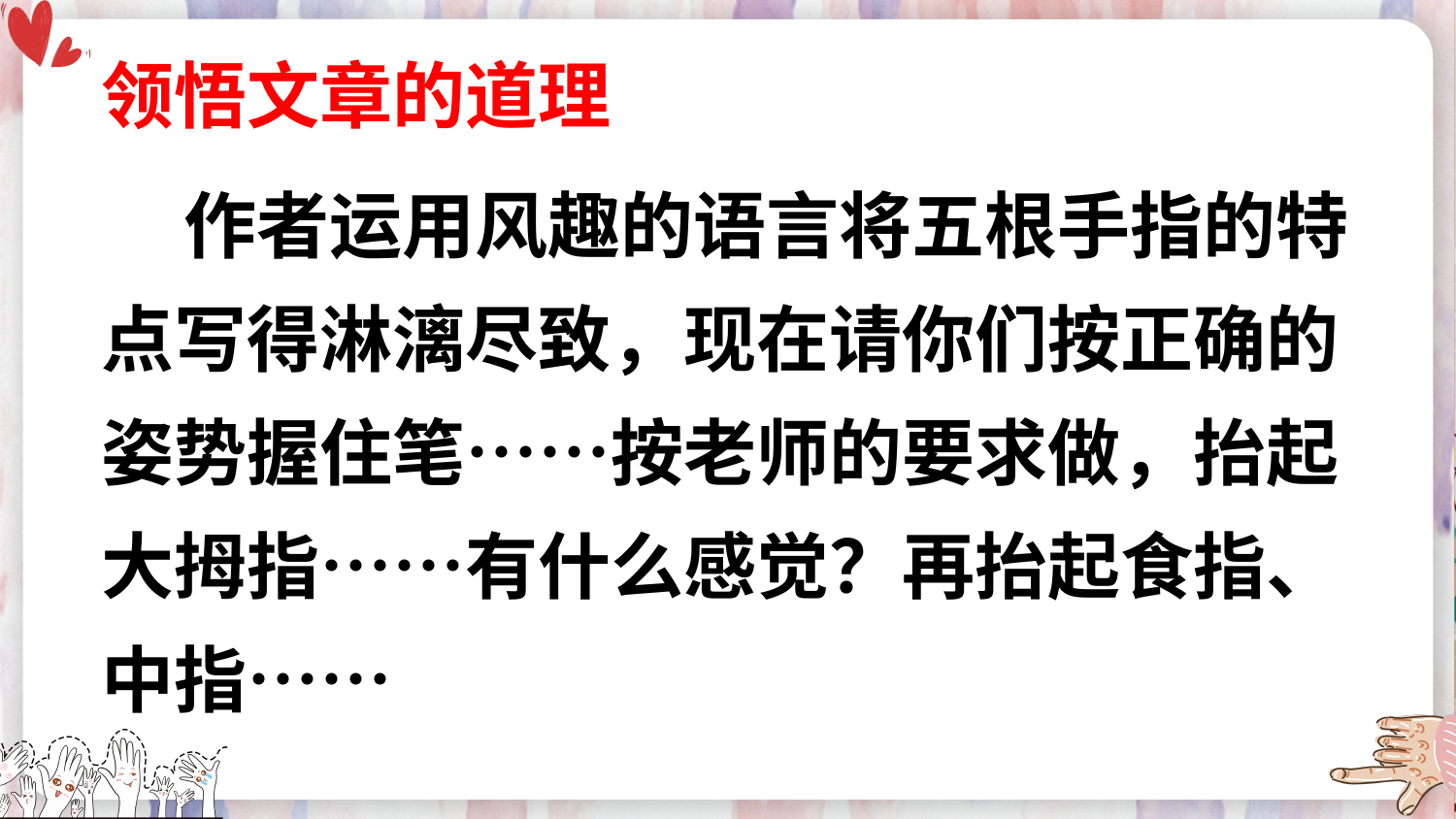

领悟文章的道理
    作者运用风趣的语言将五根手指的特点写得淋漓尽致，现在请你们按正确的姿势握住笔……按老师的要求做，抬起大拇指……有什么感觉？再抬起食指、中指……